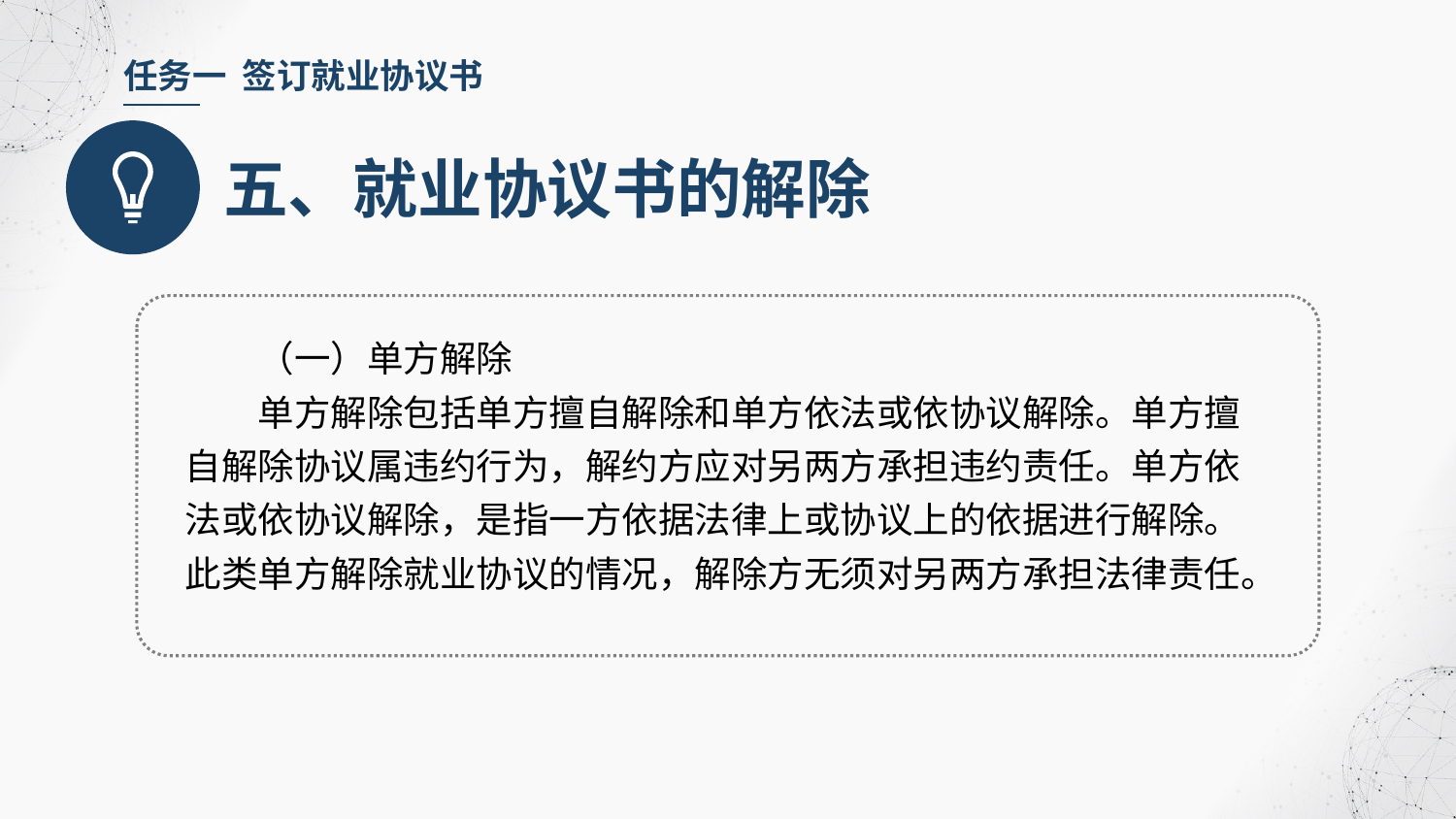

任务一  签订就业协议书

五、就业协议书的解除

（一）单方解除
单方解除包括单方擅自解除和单方依法或依协议解除。单方擅自解除协议属违约行为，解约方应对另两方承担违约责任。单方依法或依协议解除，是指一方依据法律上或协议上的依据进行解除。此类单方解除就业协议的情况，解除方无须对另两方承担法律责任。